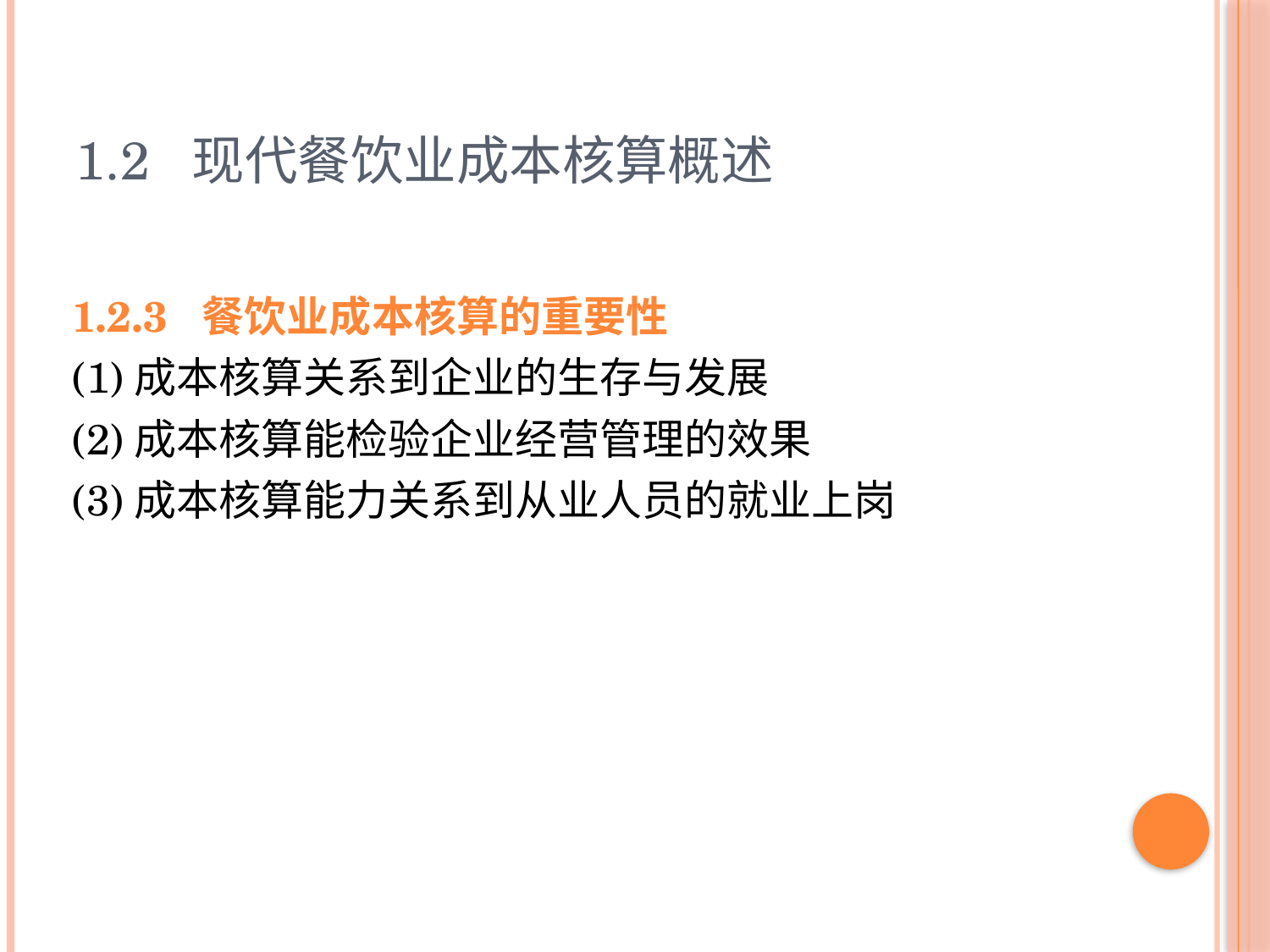

# 1.2  现代餐饮业成本核算概述

1.2.3  餐饮业成本核算的重要性
(1)成本核算关系到企业的生存与发展
(2)成本核算能检验企业经营管理的效果
(3)成本核算能力关系到从业人员的就业上岗